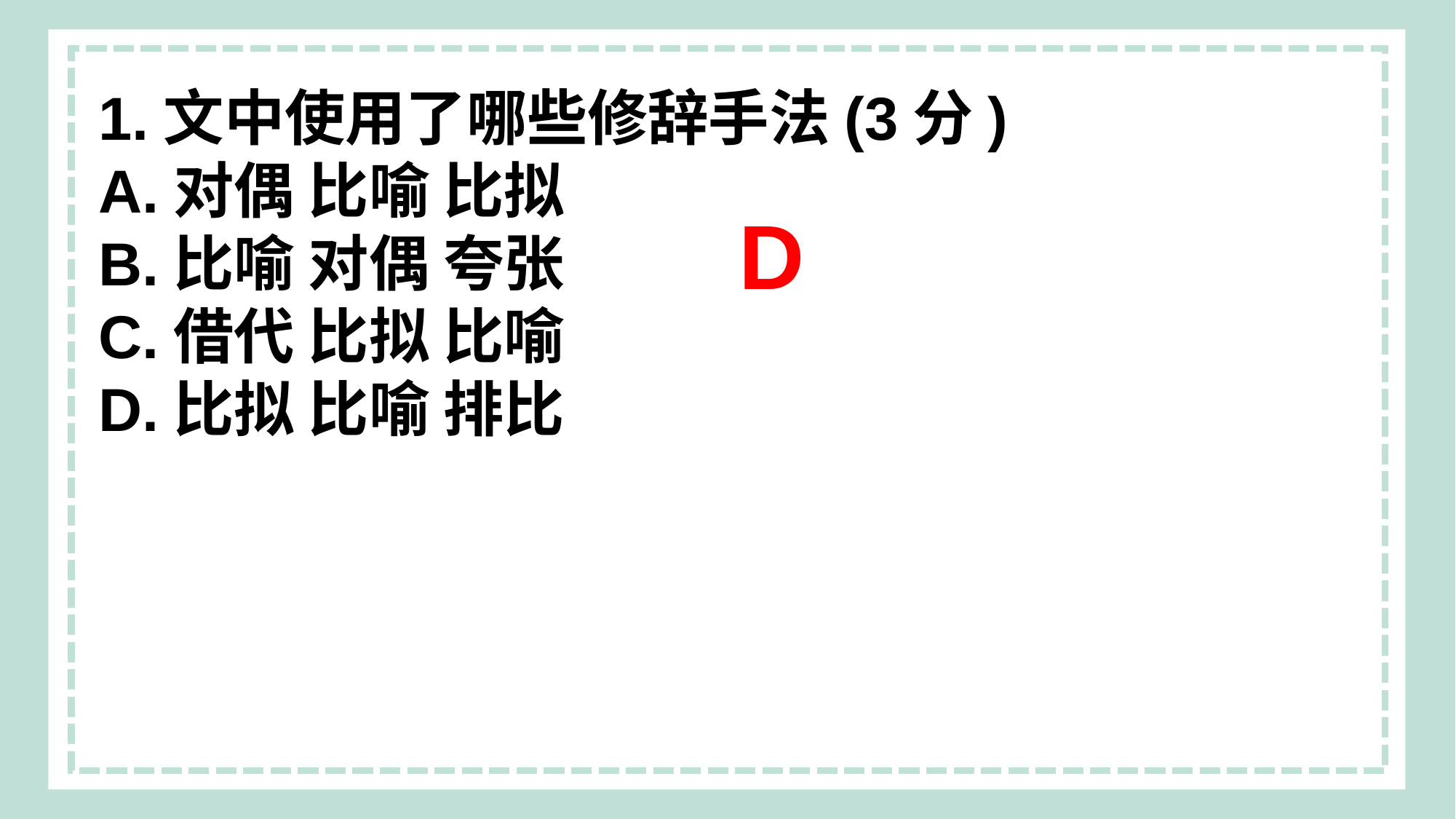

1.文中使用了哪些修辞手法(3分)
A.对偶 比喻 比拟
B.比喻 对偶 夸张
C.借代 比拟 比喻
D.比拟 比喻 排比
D